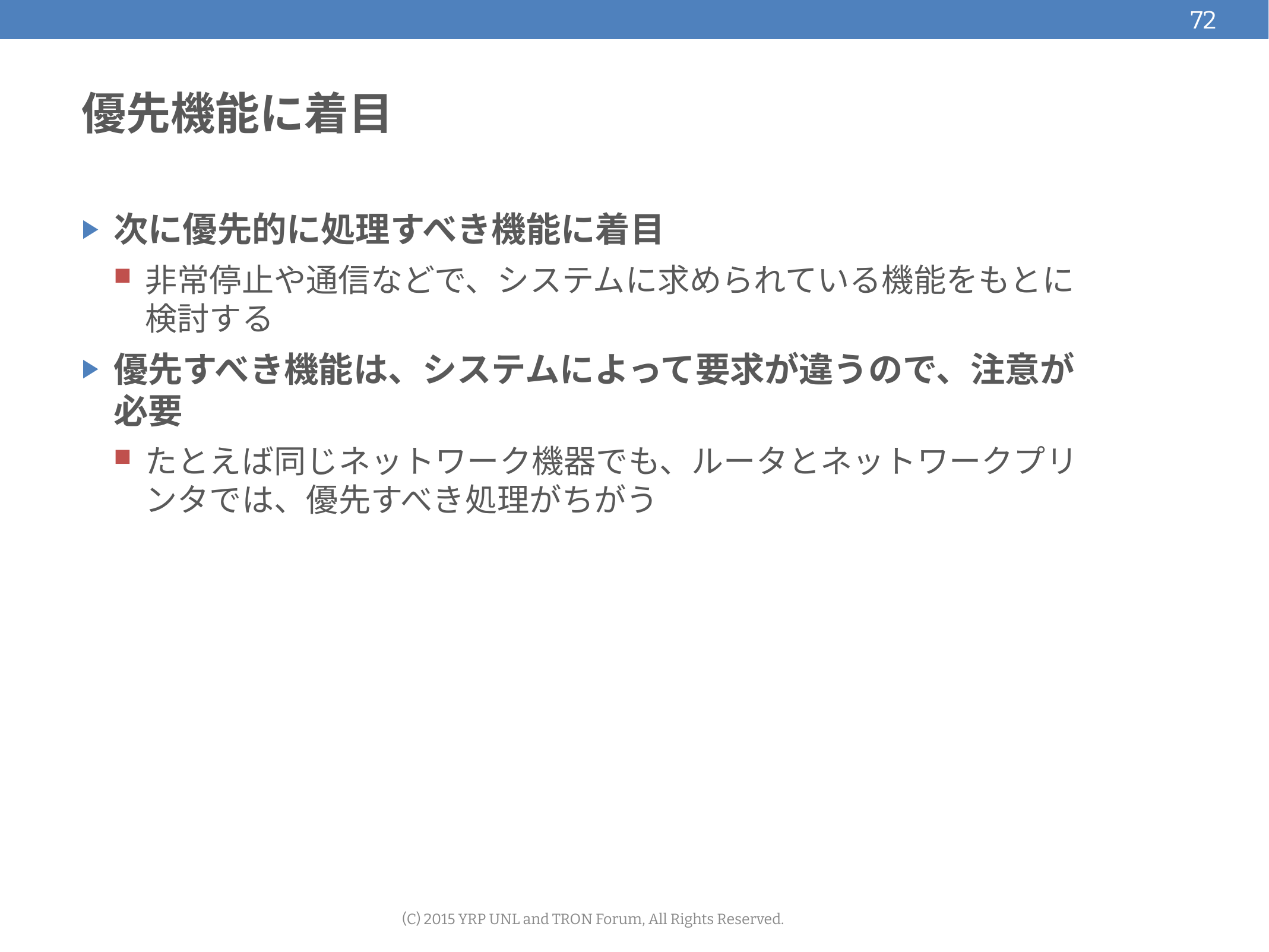

72
# 優先機能に着目
次に優先的に処理すべき機能に着目
非常停止や通信などで、システムに求められている機能をもとに検討する
優先すべき機能は、システムによって要求が違うので、注意が必要
たとえば同じネットワーク機器でも、ルータとネットワークプリンタでは、優先すべき処理がちがう
(C) 2015 YRP UNL and TRON Forum, All Rights Reserved.